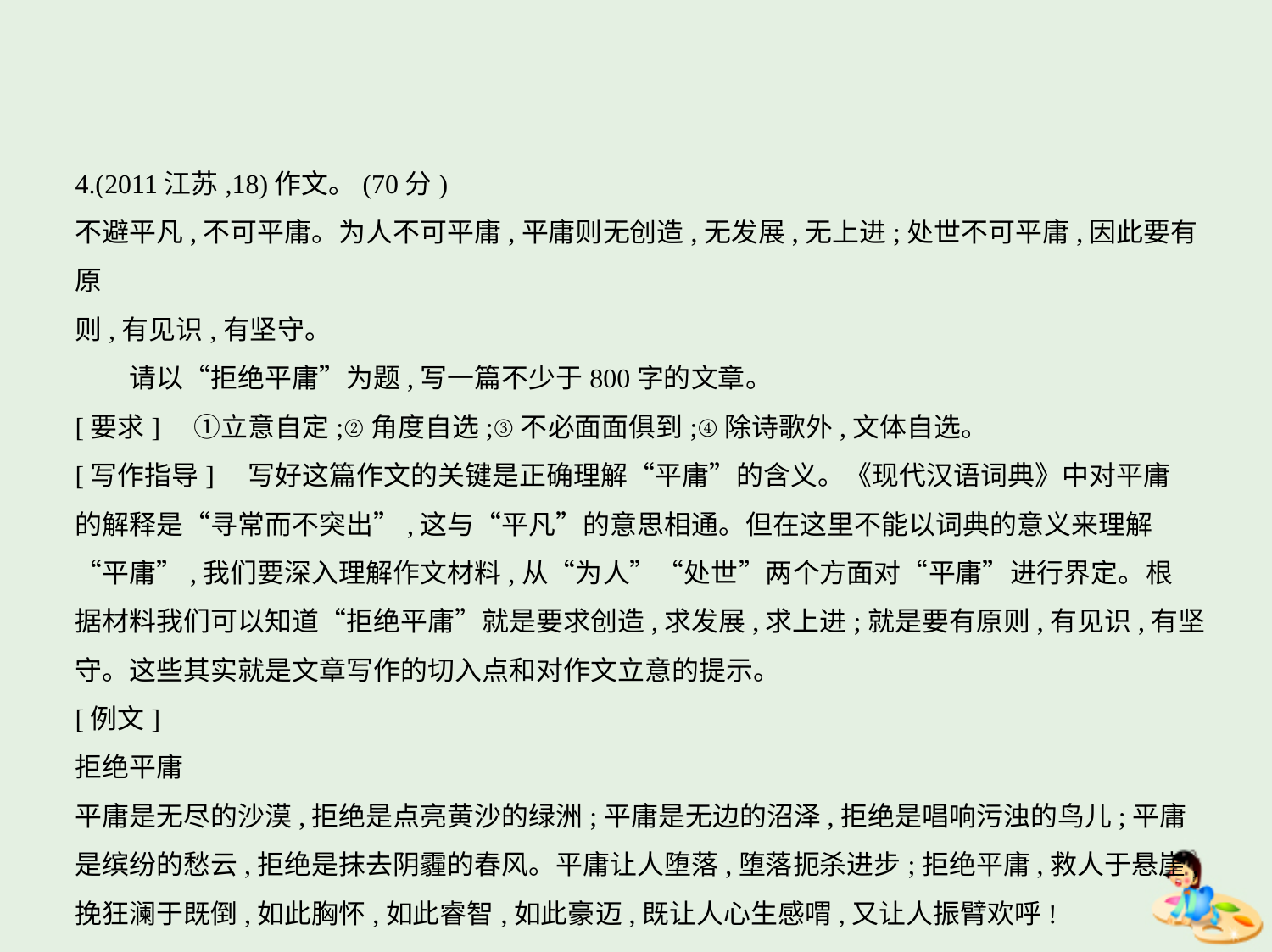

4.(2011江苏,18)作文。(70分)
不避平凡,不可平庸。为人不可平庸,平庸则无创造,无发展,无上进;处世不可平庸,因此要有原
则,有见识,有坚守。
　　请以“拒绝平庸”为题,写一篇不少于800字的文章。
[要求]　①立意自定;②角度自选;③不必面面俱到;④除诗歌外,文体自选。
[写作指导]　写好这篇作文的关键是正确理解“平庸”的含义。《现代汉语词典》中对平庸
的解释是“寻常而不突出”,这与“平凡”的意思相通。但在这里不能以词典的意义来理解
“平庸”,我们要深入理解作文材料,从“为人”“处世”两个方面对“平庸”进行界定。根
据材料我们可以知道“拒绝平庸”就是要求创造,求发展,求上进;就是要有原则,有见识,有坚
守。这些其实就是文章写作的切入点和对作文立意的提示。
[例文]
拒绝平庸
平庸是无尽的沙漠,拒绝是点亮黄沙的绿洲;平庸是无边的沼泽,拒绝是唱响污浊的鸟儿;平庸
是缤纷的愁云,拒绝是抹去阴霾的春风。平庸让人堕落,堕落扼杀进步;拒绝平庸,救人于悬崖,
挽狂澜于既倒,如此胸怀,如此睿智,如此豪迈,既让人心生感喟,又让人振臂欢呼!